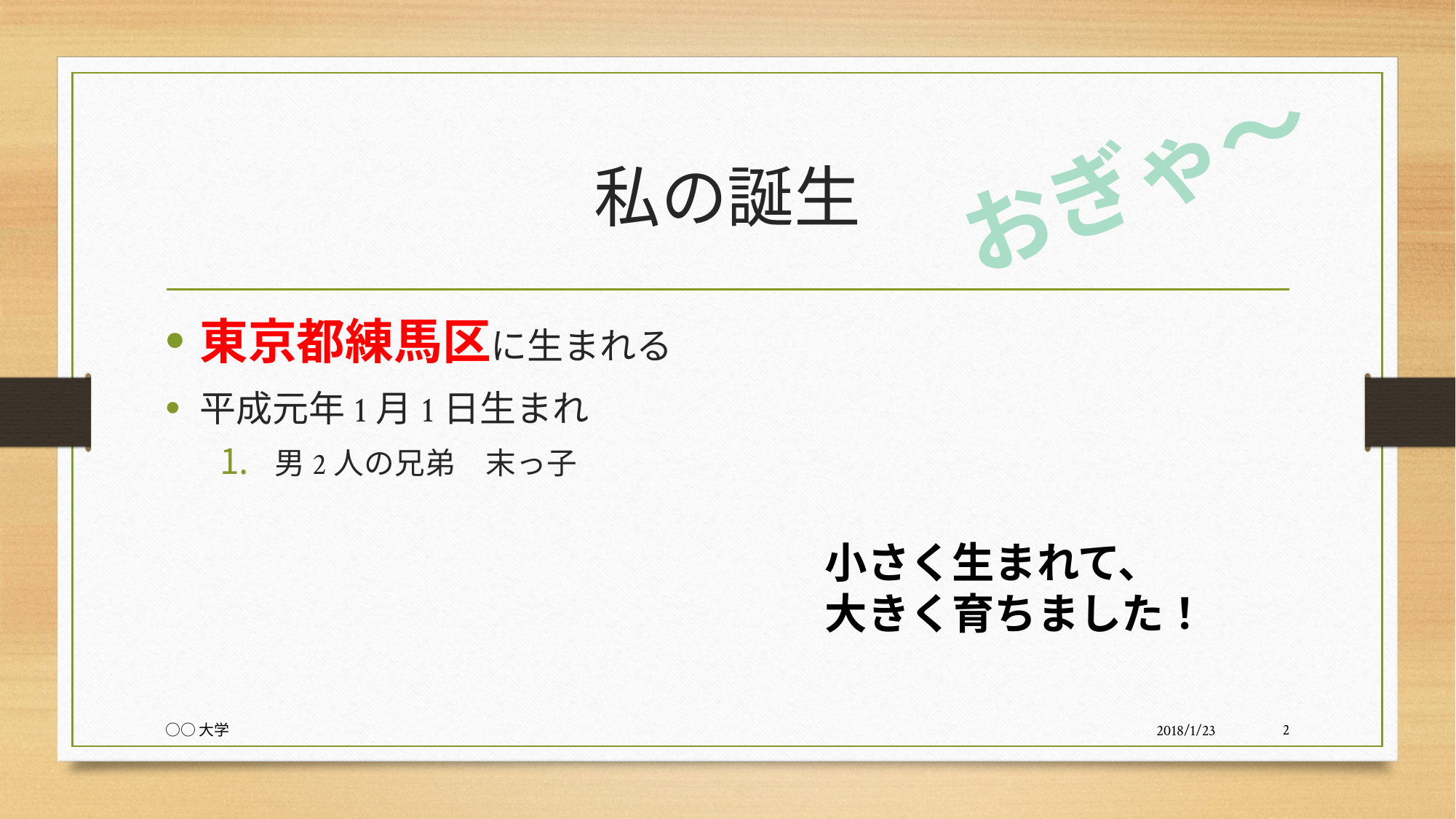

おぎゃ～
# 私の誕生
東京都練馬区に生まれる
平成元年1月1日生まれ
男2人の兄弟　末っ子
小さく生まれて、
大きく育ちました！
○○大学
2018/1/23
2